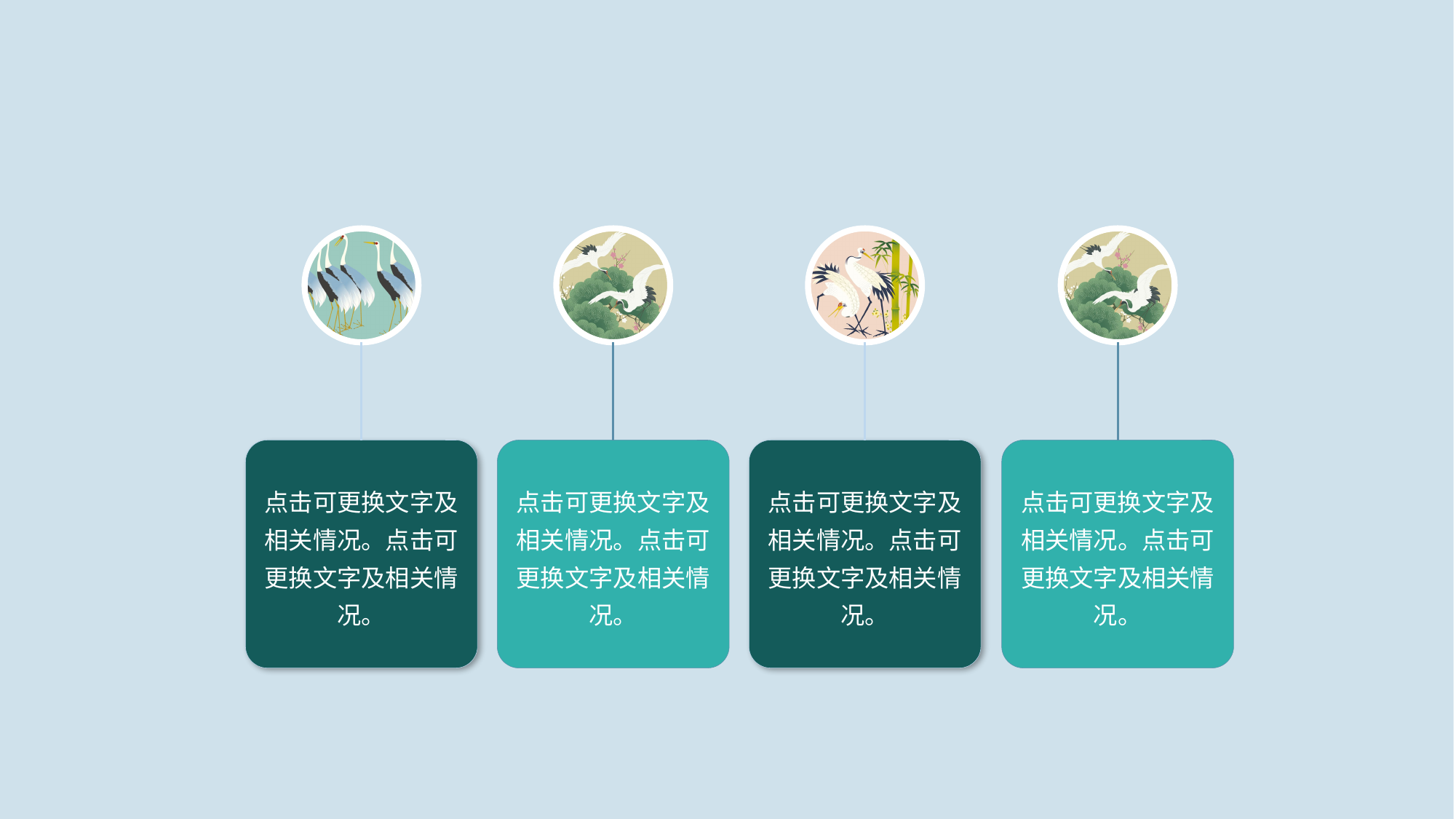

点击可更换文字及相关情况。点击可更换文字及相关情况。

点击可更换文字及相关情况。点击可更换文字及相关情况。

点击可更换文字及相关情况。点击可更换文字及相关情况。

点击可更换文字及相关情况。点击可更换文字及相关情况。